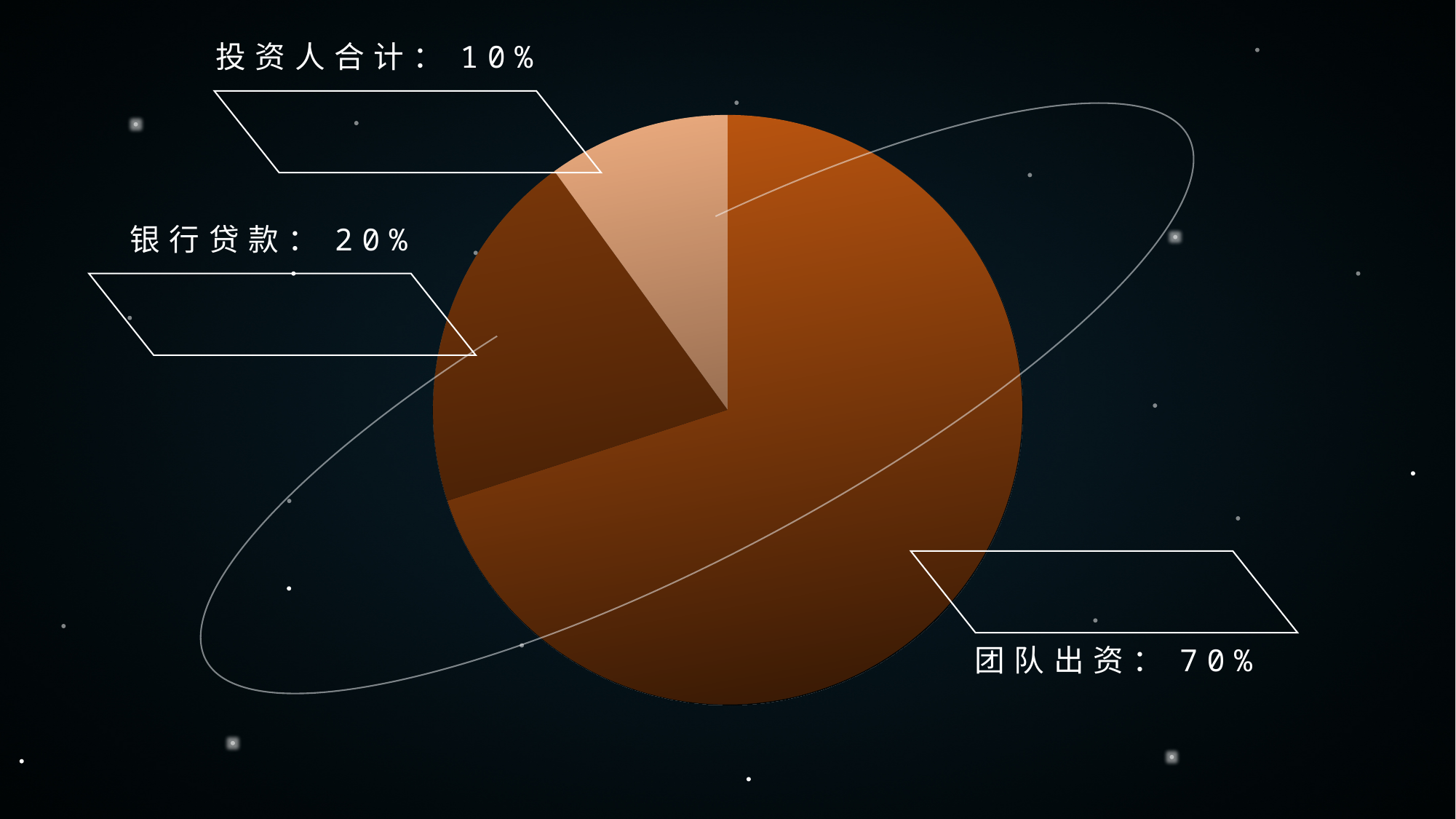

投资人合计：10%

### Chart

| Category |  |
|---|---|
| 团队出资 | 0.7 |
| 银行贷款 | 0.2 |
| 投资人投资 | 0.1 |
银行贷款：20%

团队出资：70%